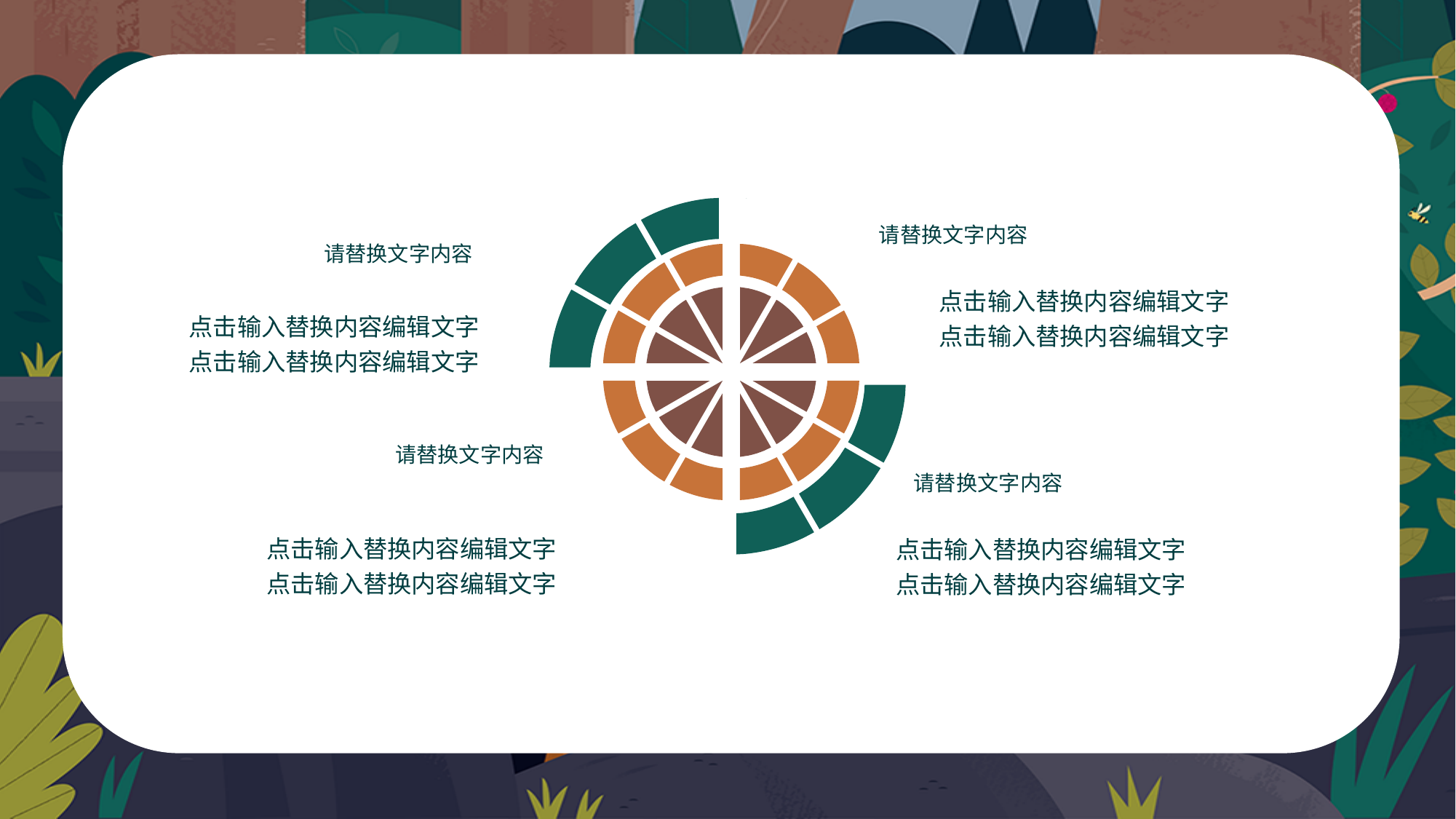

请替换文字内容
请替换文字内容

点击输入替换内容编辑文字
点击输入替换内容编辑文字

点击输入替换内容编辑文字
点击输入替换内容编辑文字
请替换文字内容
请替换文字内容
点击输入替换内容编辑文字
点击输入替换内容编辑文字
点击输入替换内容编辑文字
点击输入替换内容编辑文字